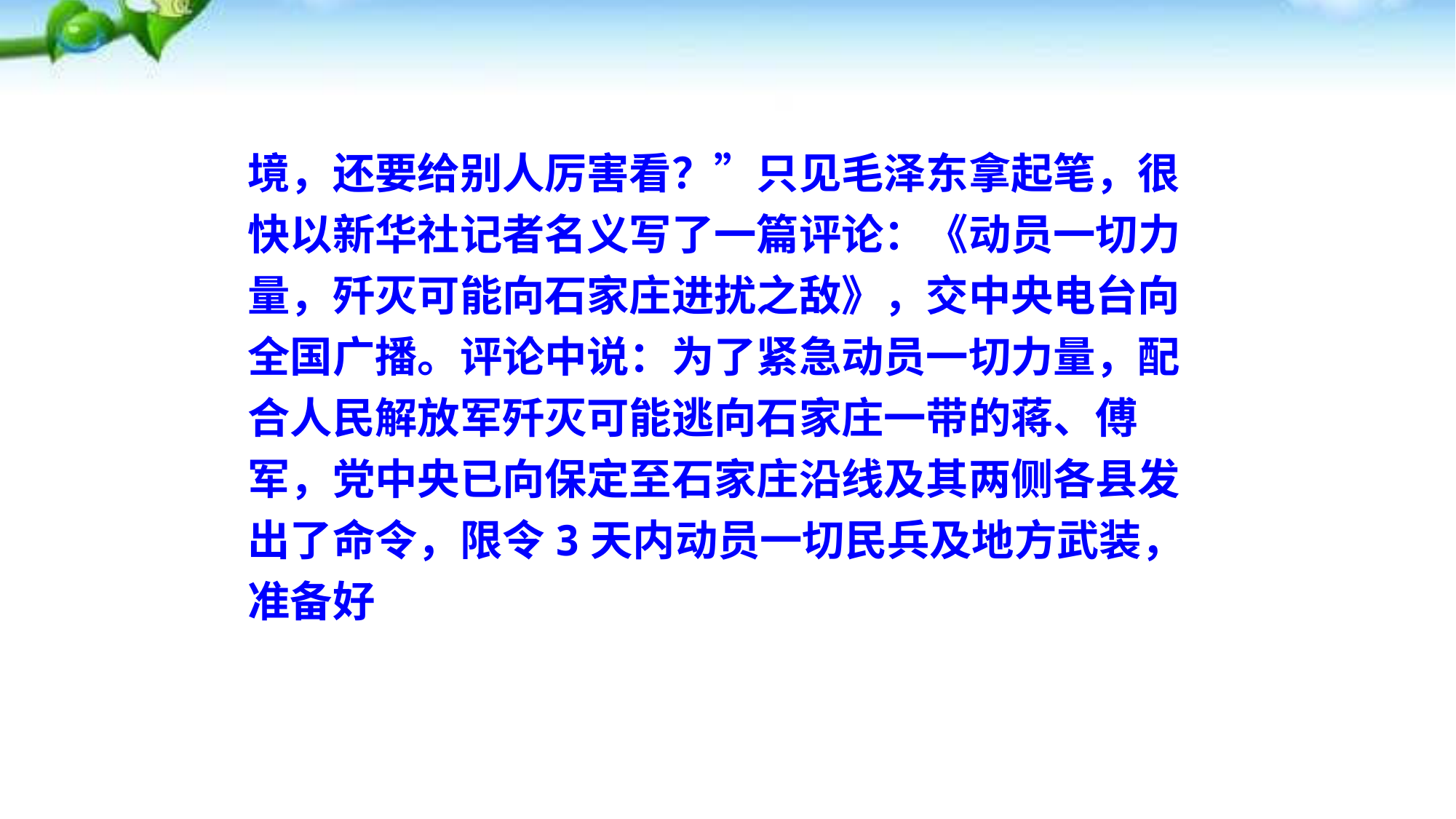

境，还要给别人厉害看？”只见毛泽东拿起笔，很快以新华社记者名义写了一篇评论：《动员一切力量，歼灭可能向石家庄进扰之敌》，交中央电台向全国广播。评论中说：为了紧急动员一切力量，配合人民解放军歼灭可能逃向石家庄一带的蒋、傅军，党中央已向保定至石家庄沿线及其两侧各县发出了命令，限令3天内动员一切民兵及地方武装，准备好